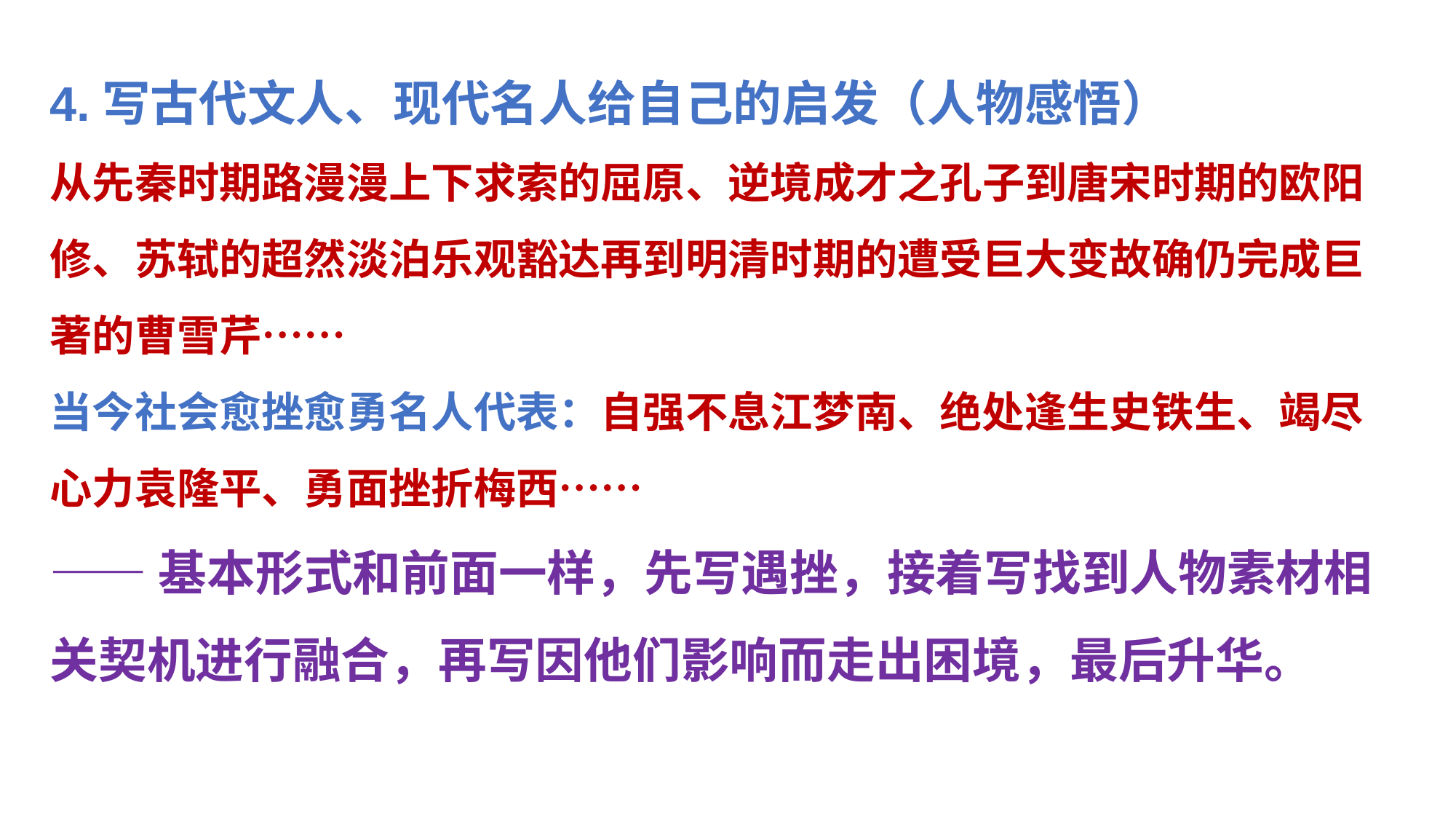

4.写古代文人、现代名人给自己的启发（人物感悟）
从先秦时期路漫漫上下求索的屈原、逆境成才之孔子到唐宋时期的欧阳修、苏轼的超然淡泊乐观豁达再到明清时期的遭受巨大变故确仍完成巨著的曹雪芹……
当今社会愈挫愈勇名人代表：自强不息江梦南、绝处逢生史铁生、竭尽心力袁隆平、勇面挫折梅西……
——基本形式和前面一样，先写遇挫，接着写找到人物素材相关契机进行融合，再写因他们影响而走出困境，最后升华。